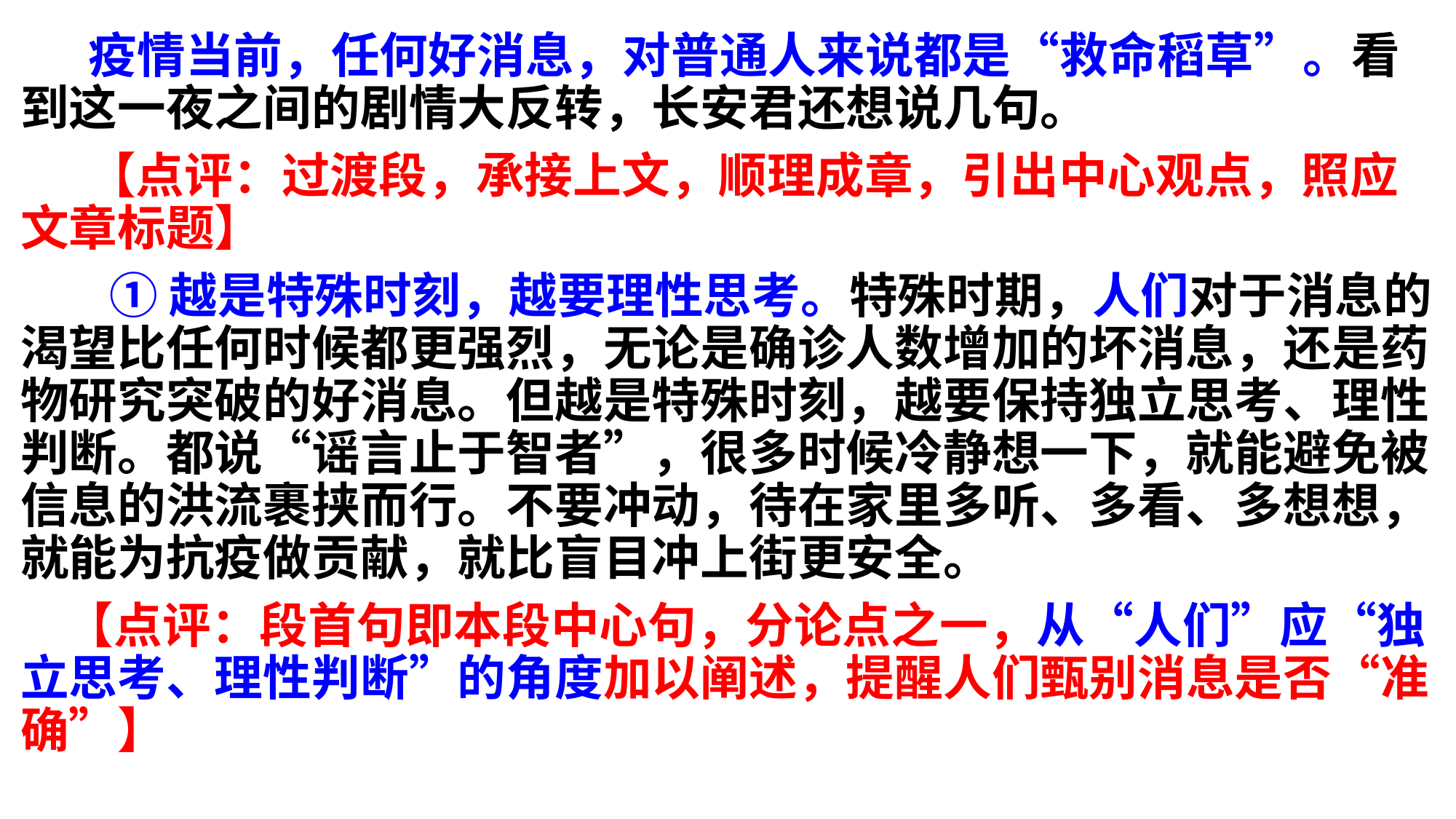

疫情当前，任何好消息，对普通人来说都是“救命稻草”。看到这一夜之间的剧情大反转，长安君还想说几句。
     【点评：过渡段，承接上文，顺理成章，引出中心观点，照应文章标题】
        ①越是特殊时刻，越要理性思考。特殊时期，人们对于消息的渴望比任何时候都更强烈，无论是确诊人数增加的坏消息，还是药物研究突破的好消息。但越是特殊时刻，越要保持独立思考、理性判断。都说“谣言止于智者”，很多时候冷静想一下，就能避免被信息的洪流裹挟而行。不要冲动，待在家里多听、多看、多想想，就能为抗疫做贡献，就比盲目冲上街更安全。
   【点评：段首句即本段中心句，分论点之一，从“人们”应“独立思考、理性判断”的角度加以阐述，提醒人们甄别消息是否“准确”】